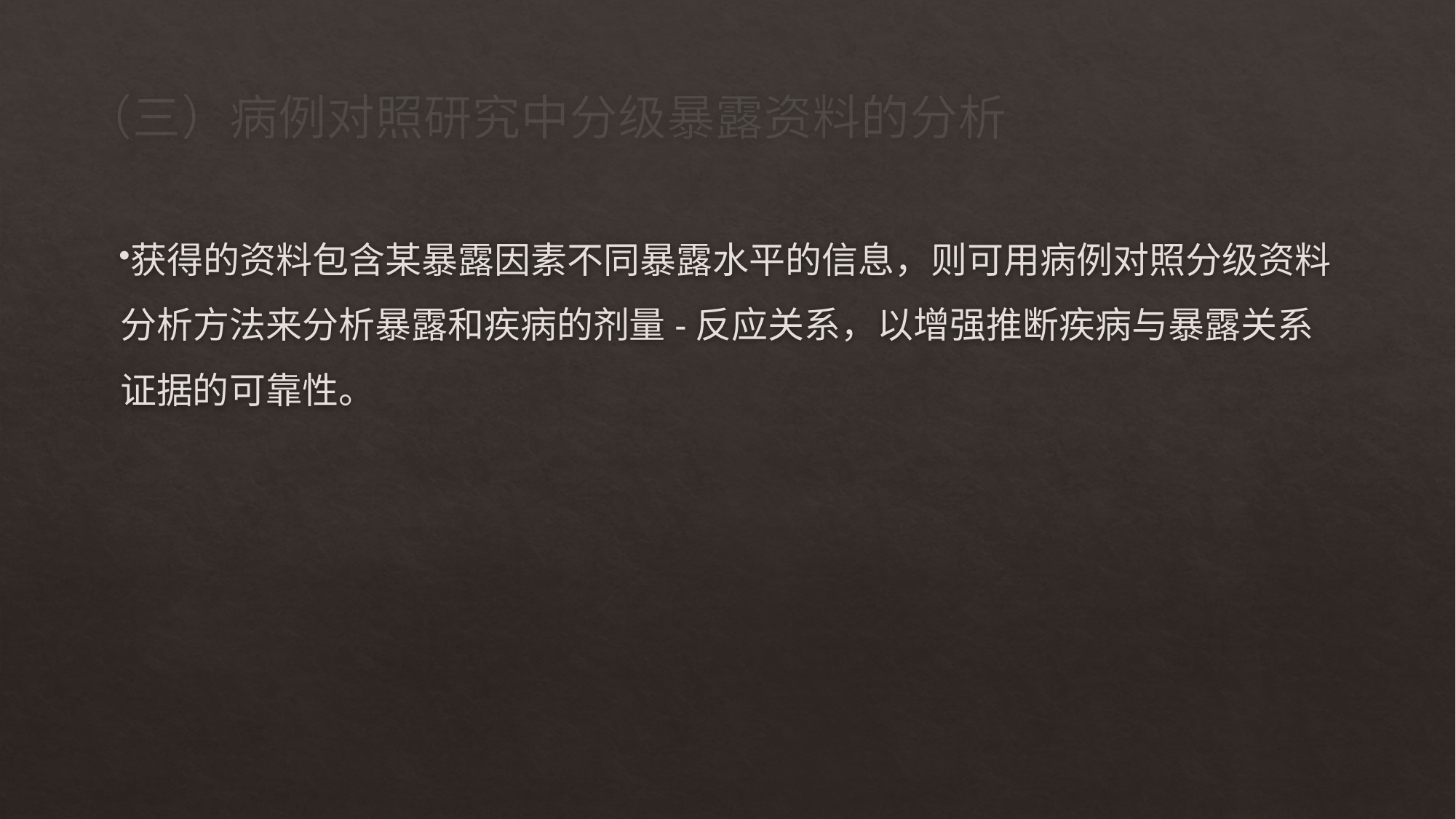

# （三）病例对照研究中分级暴露资料的分析
获得的资料包含某暴露因素不同暴露水平的信息，则可用病例对照分级资料分析方法来分析暴露和疾病的剂量-反应关系，以增强推断疾病与暴露关系证据的可靠性。